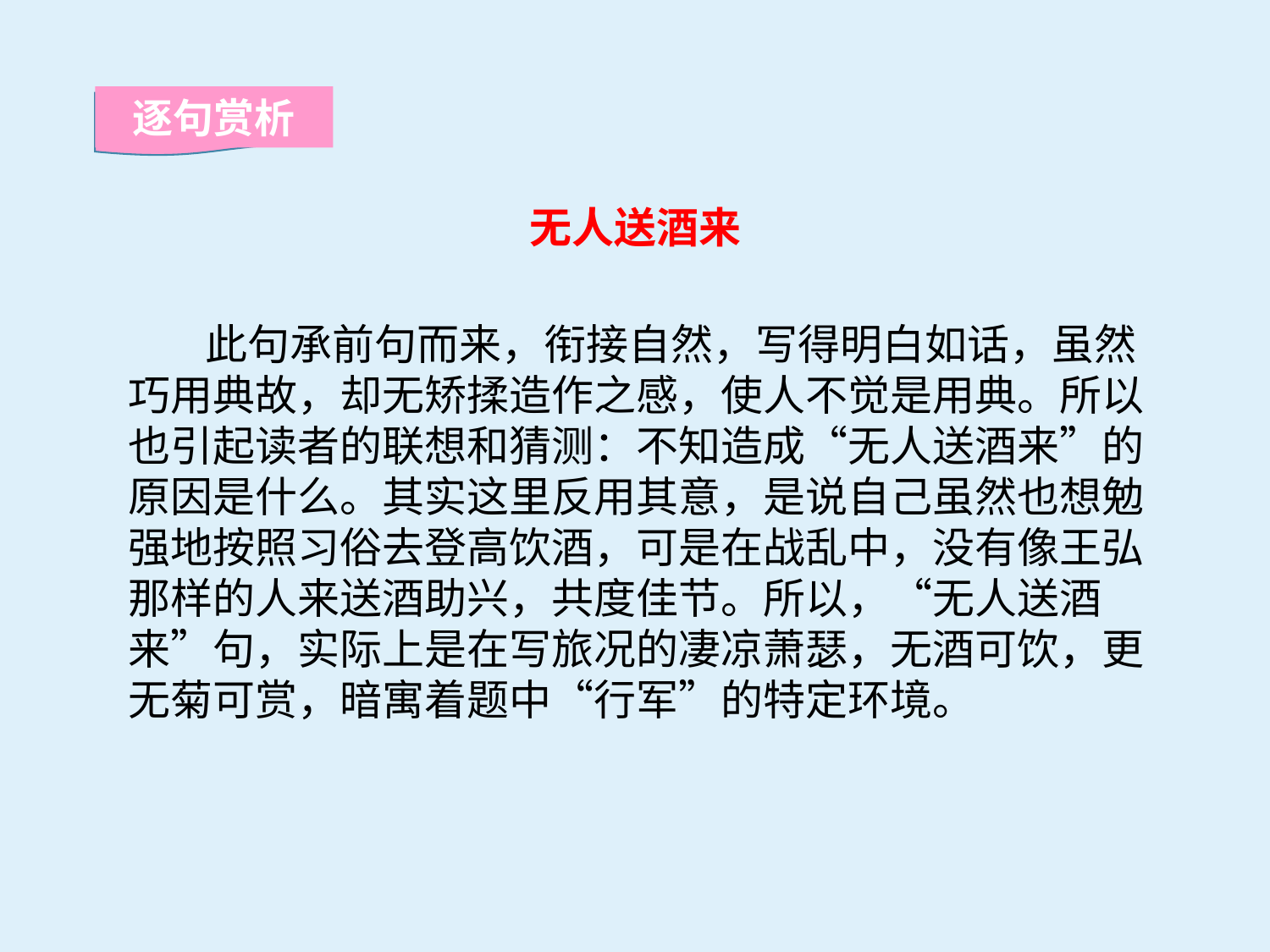

逐句赏析

无人送酒来
       此句承前句而来，衔接自然，写得明白如话，虽然巧用典故，却无矫揉造作之感，使人不觉是用典。所以也引起读者的联想和猜测：不知造成“无人送酒来”的原因是什么。其实这里反用其意，是说自己虽然也想勉强地按照习俗去登高饮酒，可是在战乱中，没有像王弘那样的人来送酒助兴，共度佳节。所以，“无人送酒来”句，实际上是在写旅况的凄凉萧瑟，无酒可饮，更无菊可赏，暗寓着题中“行军”的特定环境。